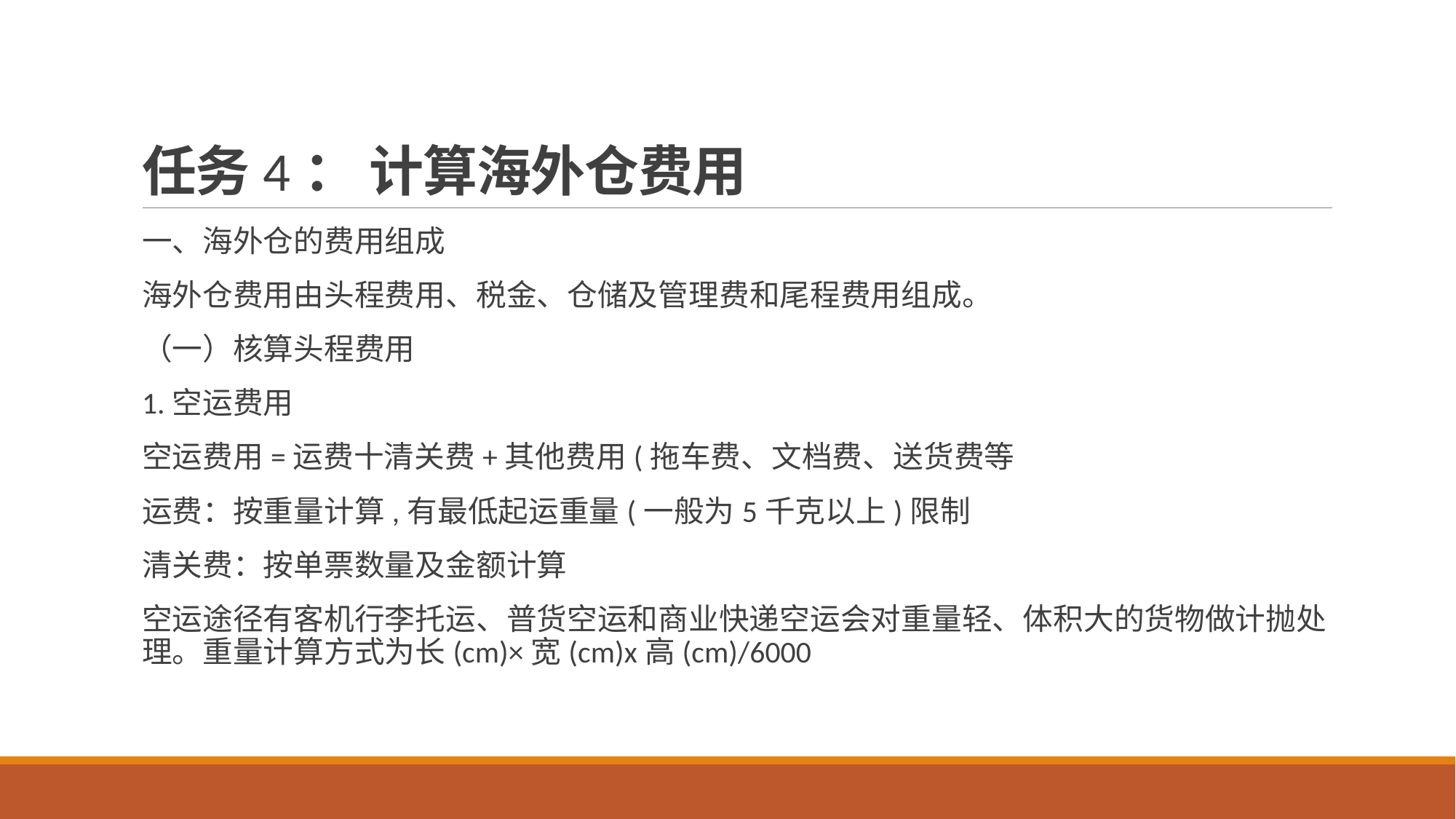

# 任务4： 计算海外仓费用
一、海外仓的费用组成
海外仓费用由头程费用、税金、仓储及管理费和尾程费用组成。
（一）核算头程费用
1.空运费用
空运费用=运费十清关费+其他费用(拖车费、文档费、送货费等
运费：按重量计算,有最低起运重量(一般为5千克以上)限制
清关费：按单票数量及金额计算
空运途径有客机行李托运、普货空运和商业快递空运会对重量轻、体积大的货物做计抛处理。重量计算方式为长(cm)×宽(cm)x高(cm)/6000